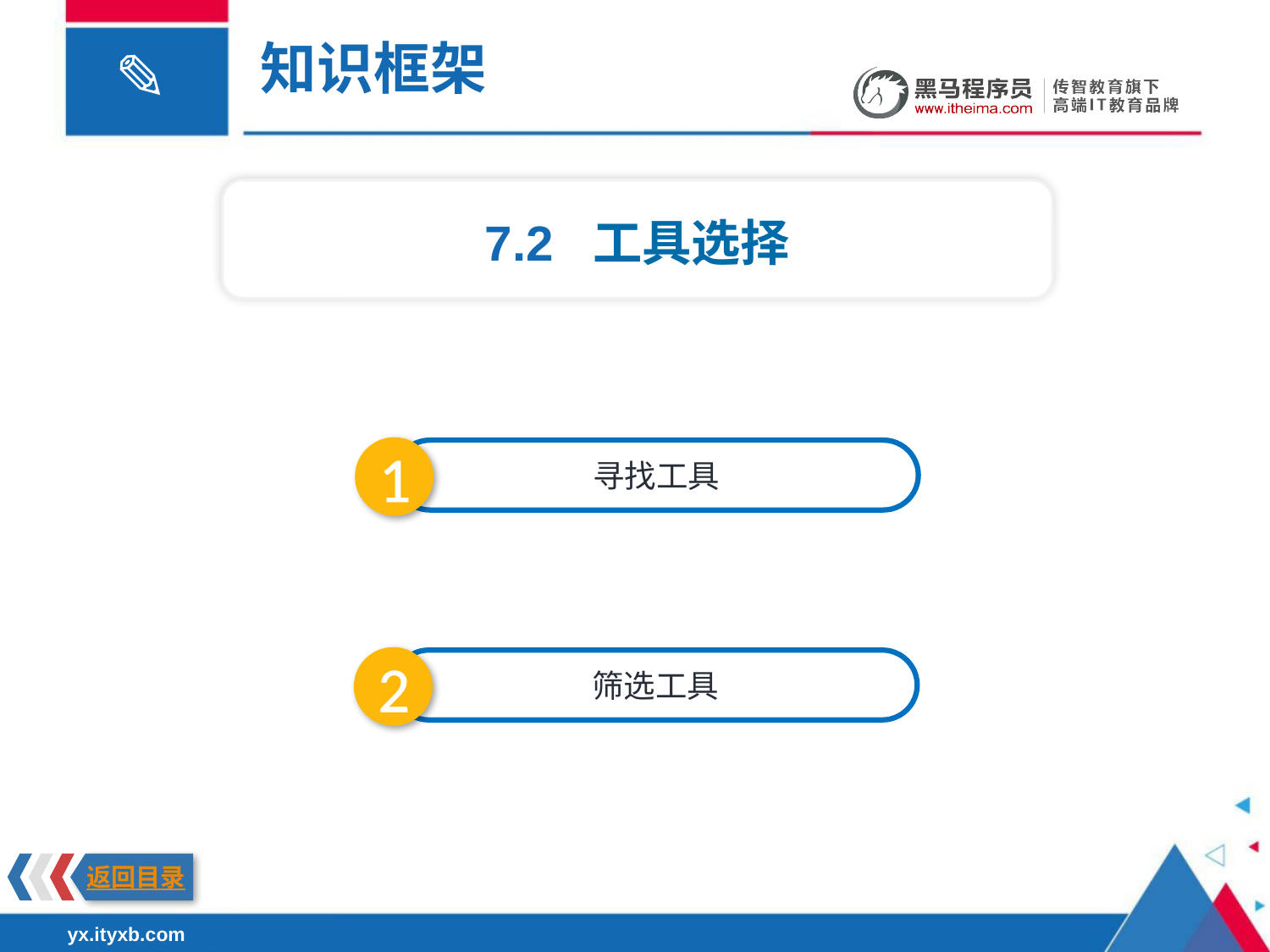

知识框架

7.2  工具选择
1
寻找工具
2
筛选工具

返回目录